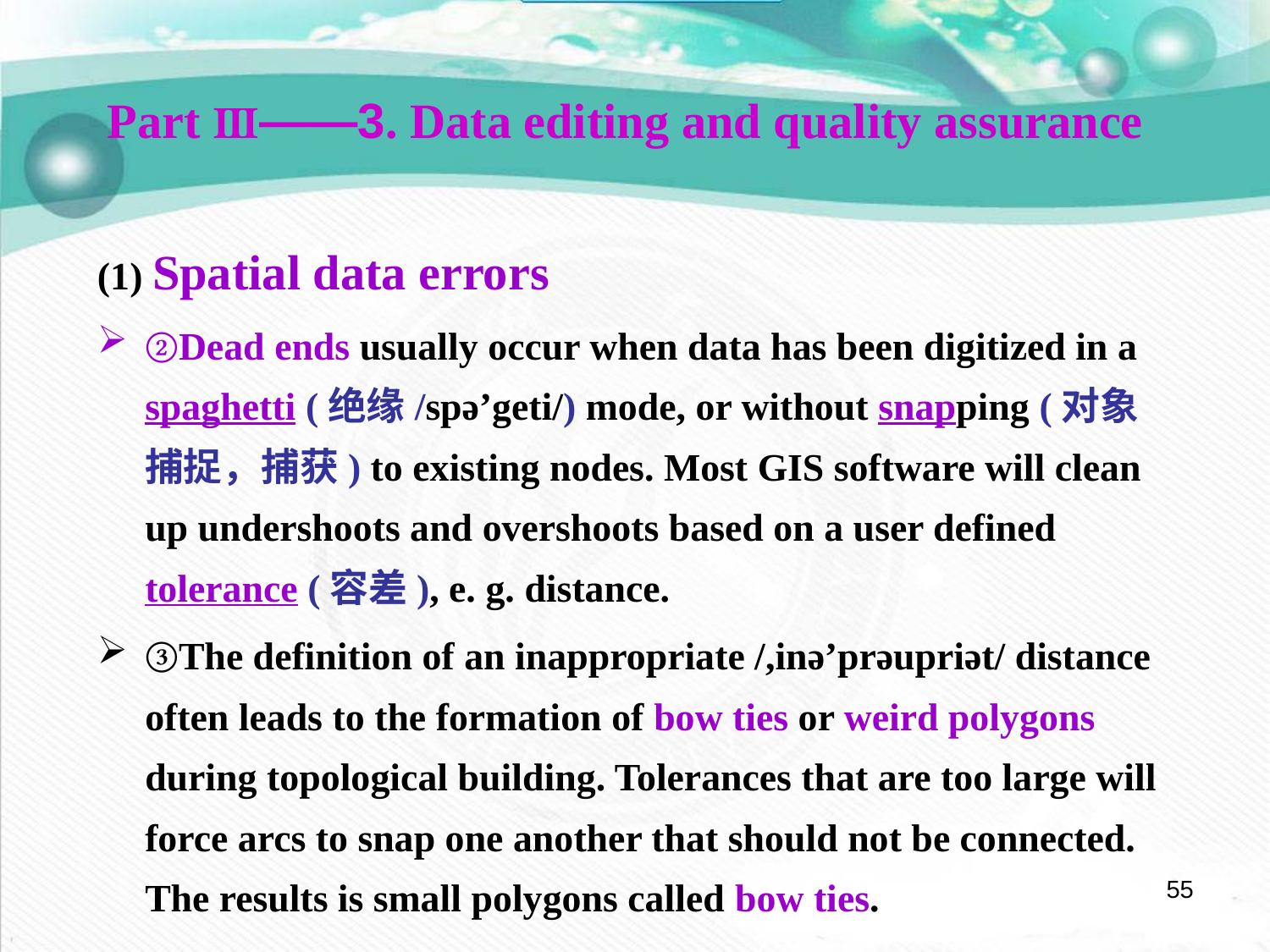

Part Ⅲ——3. Data editing and quality assurance
(1) Spatial data errors
②Dead ends usually occur when data has been digitized in a spaghetti (绝缘/spə’geti/) mode, or without snapping (对象捕捉，捕获) to existing nodes. Most GIS software will clean up undershoots and overshoots based on a user defined tolerance (容差), e. g. distance.
③The definition of an inappropriate /,inə’prəupriət/ distance often leads to the formation of bow ties or weird polygons during topological building. Tolerances that are too large will force arcs to snap one another that should not be connected. The results is small polygons called bow ties.
55